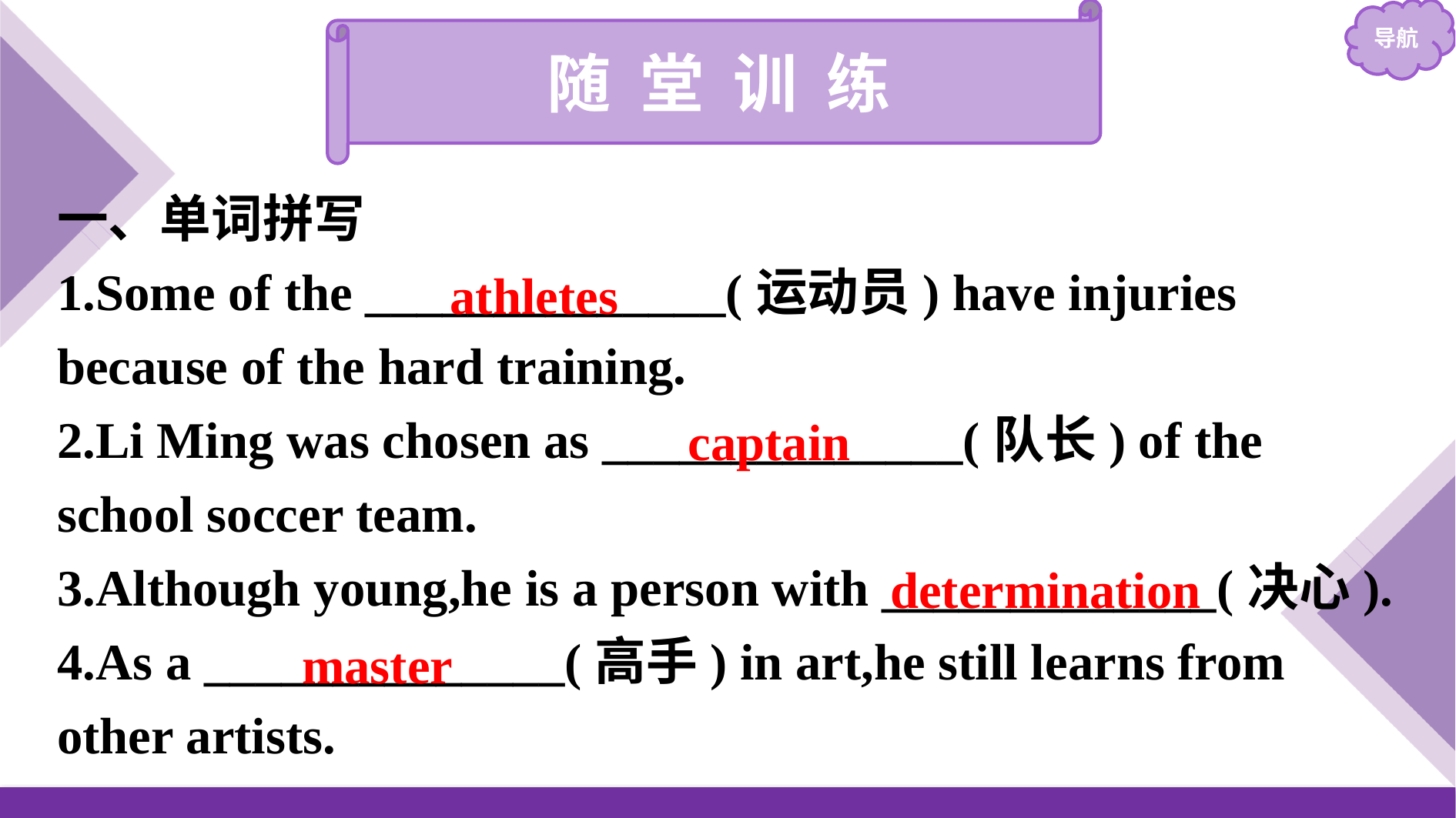

随  堂  训  练
一、单词拼写
1.Some of the ______________(运动员) have injuries because of the hard training.
2.Li Ming was chosen as ______________(队长) of the school soccer team.
3.Although young,he is a person with _____________(决心).
4.As a ______________(高手) in art,he still learns from other artists.
athletes
captain
determination
master